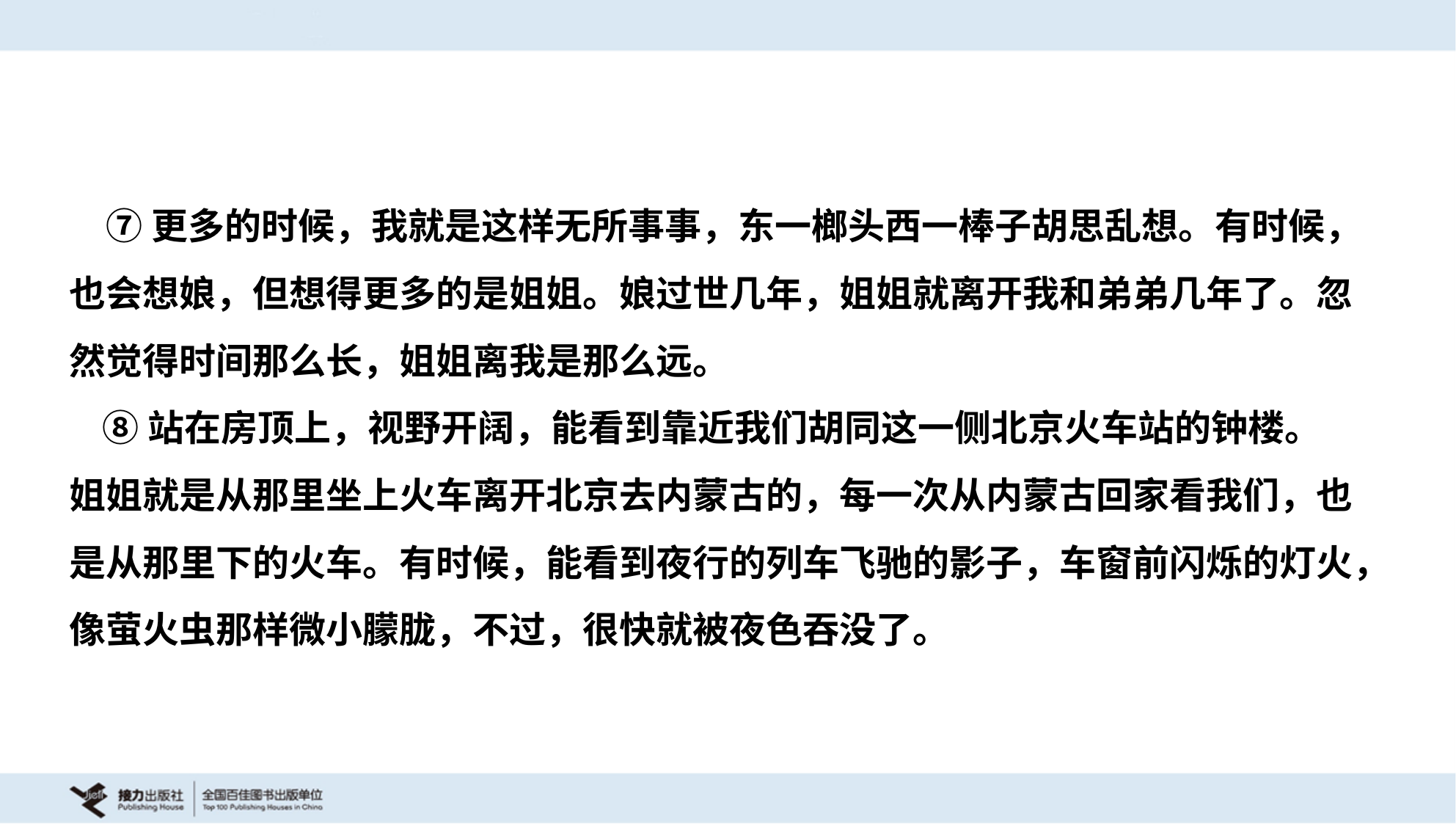

⑦更多的时候，我就是这样无所事事，东一榔头西一棒子胡思乱想。有时候，
也会想娘，但想得更多的是姐姐。娘过世几年，姐姐就离开我和弟弟几年了。忽
然觉得时间那么长，姐姐离我是那么远。
    ⑧站在房顶上，视野开阔，能看到靠近我们胡同这一侧北京火车站的钟楼。
姐姐就是从那里坐上火车离开北京去内蒙古的，每一次从内蒙古回家看我们，也
是从那里下的火车。有时候，能看到夜行的列车飞驰的影子，车窗前闪烁的灯火，
像萤火虫那样微小朦胧，不过，很快就被夜色吞没了。